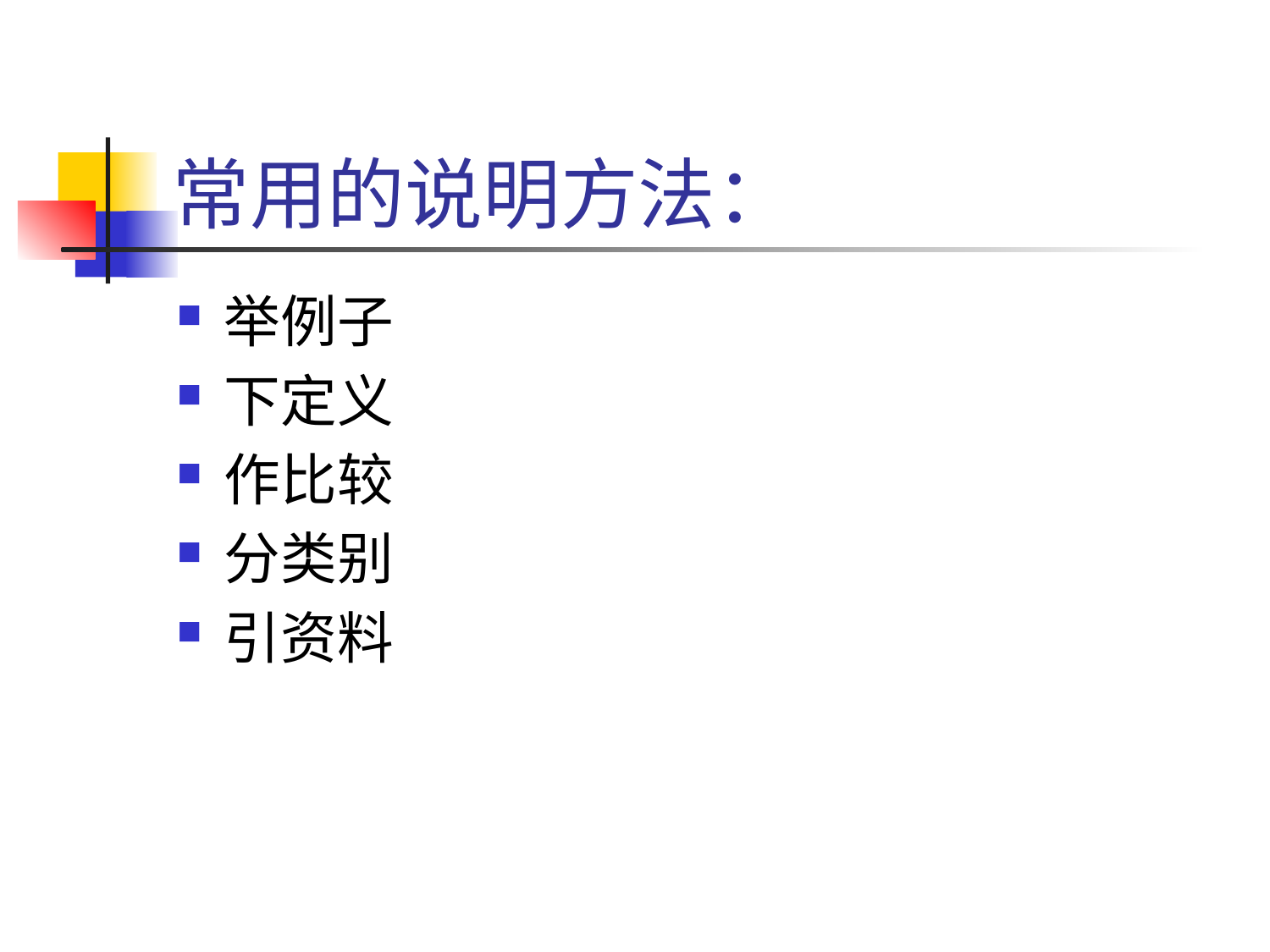

# 常用的说明方法：
举例子
下定义
作比较
分类别
引资料